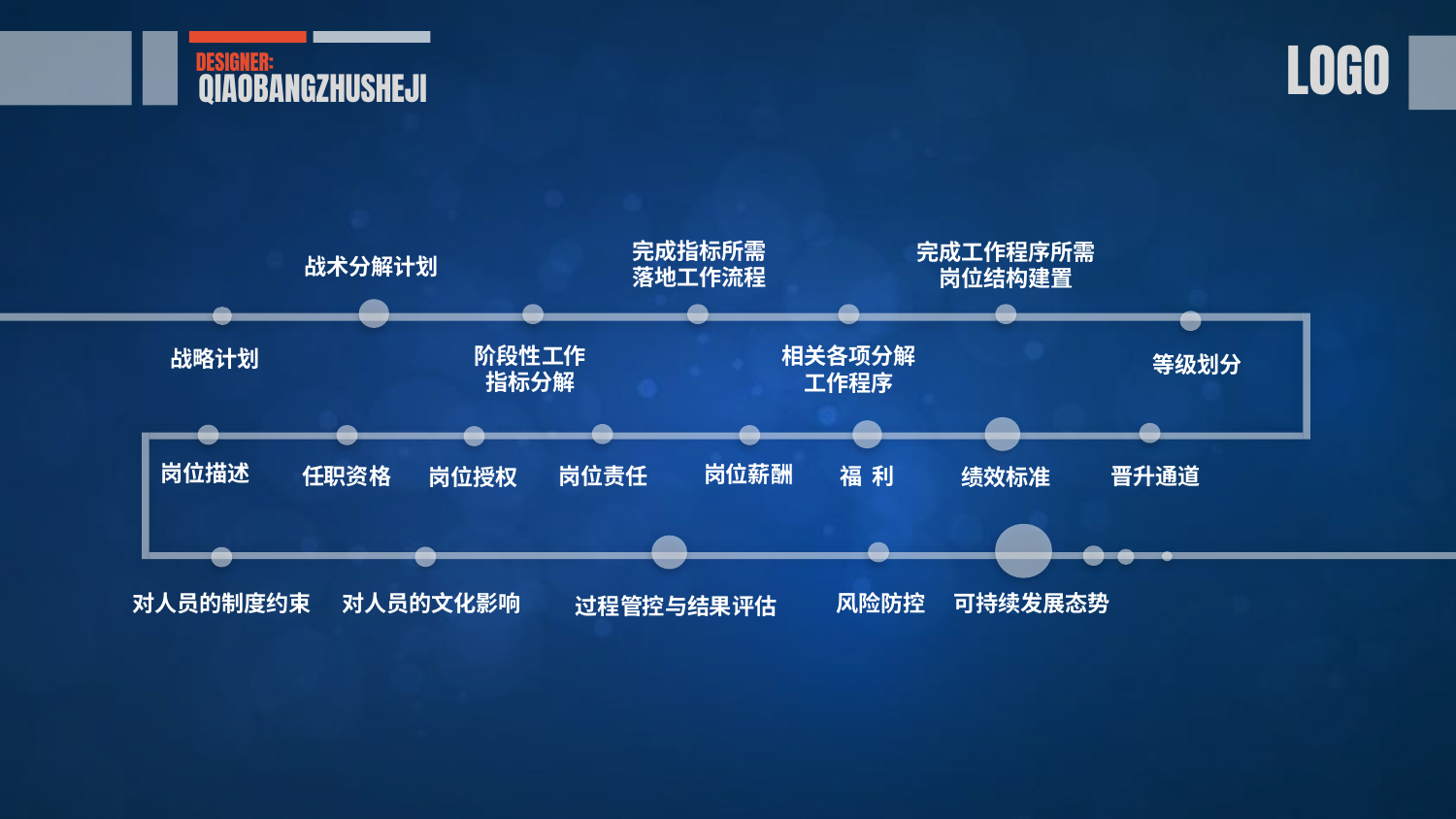

LOGO
DESIGNER:
QIAOBANGZHUSHEJI
完成指标所需
落地工作流程
完成工作程序所需
岗位结构建置
战术分解计划
阶段性工作
指标分解
相关各项分解
工作程序
战略计划
等级划分

岗位描述
岗位薪酬
晋升通道
任职资格
福  利
岗位责任
绩效标准
岗位授权

可持续发展态势
对人员的文化影响
对人员的制度约束
风险防控
过程管控与结果评估